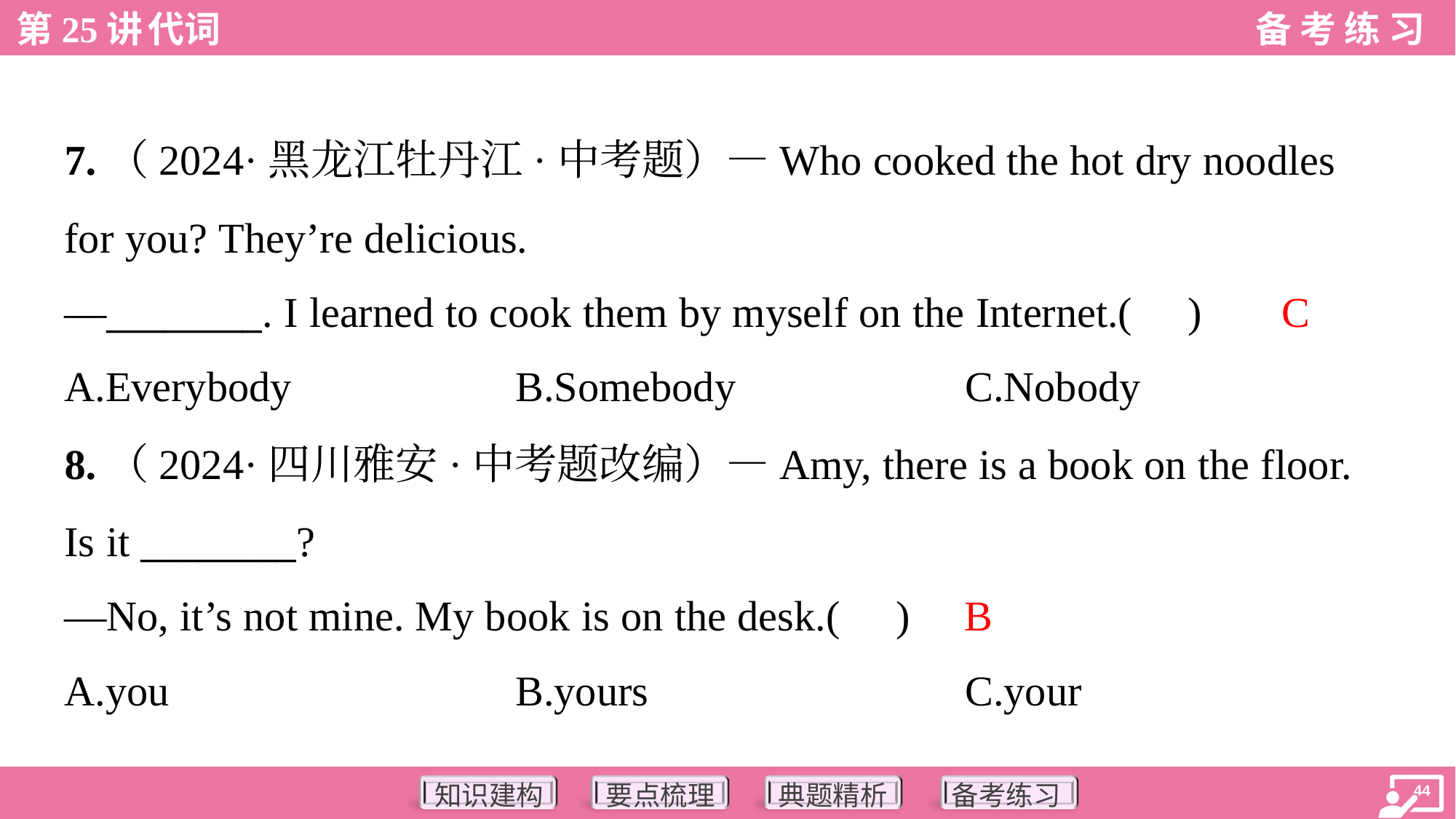

7.（2024·黑龙江牡丹江·中考题）—Who cooked the hot dry noodles
for you? They’re delicious.
—________. I learned to cook them by myself on the Internet.(     )
C
A.Everybody	B.Somebody	C.Nobody
8.（2024·四川雅安·中考题改编）—Amy, there is a book on the floor.
Is it ________?
—No, it’s not mine. My book is on the desk.(     )
B
A.you	B.yours	C.your